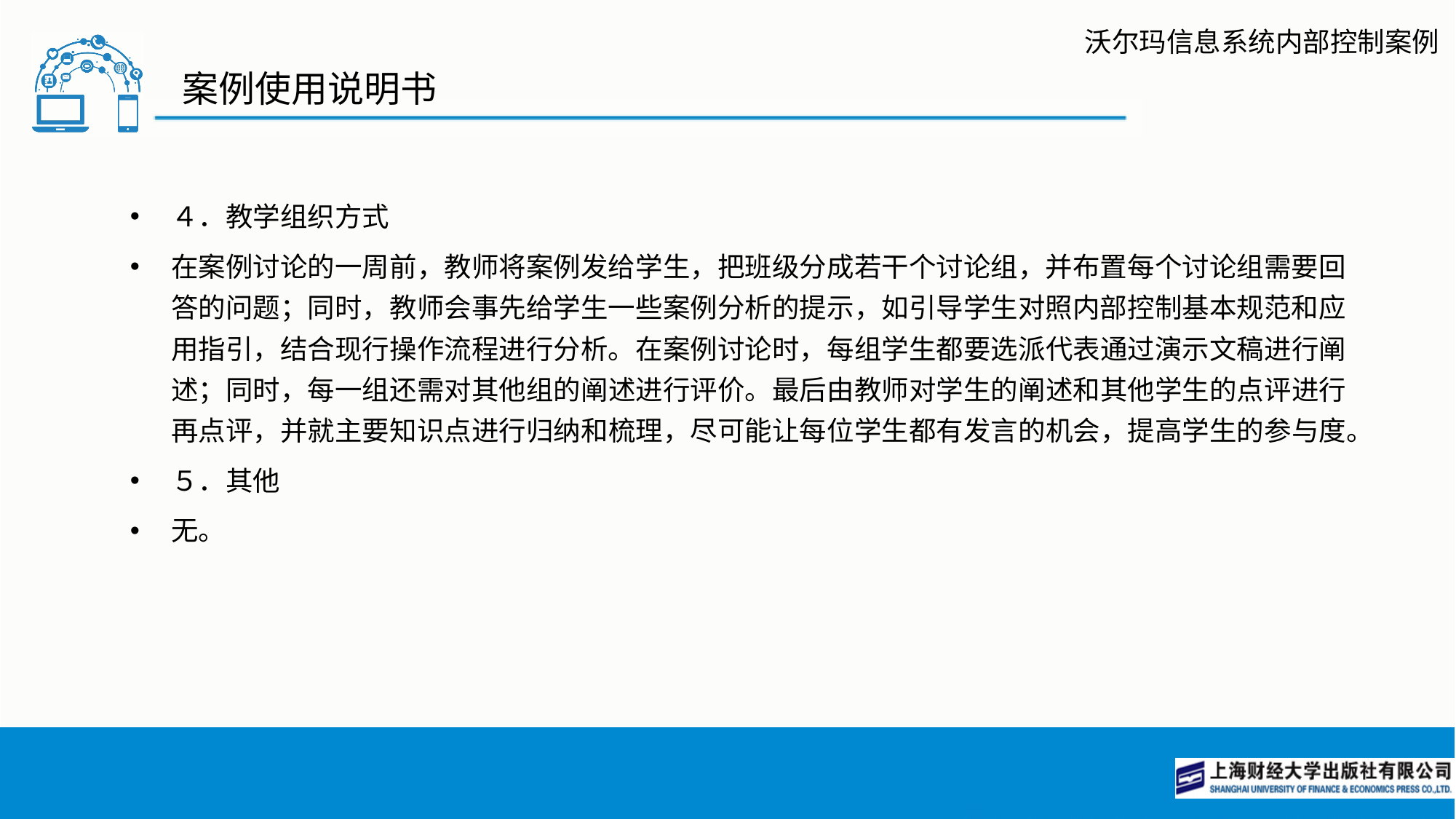

沃尔玛信息系统内部控制案例
# 案例使用说明书
４．教学组织方式
在案例讨论的一周前，教师将案例发给学生，把班级分成若干个讨论组，并布置每个讨论组需要回答的问题；同时，教师会事先给学生一些案例分析的提示，如引导学生对照内部控制基本规范和应用指引，结合现行操作流程进行分析。在案例讨论时，每组学生都要选派代表通过演示文稿进行阐述；同时，每一组还需对其他组的阐述进行评价。最后由教师对学生的阐述和其他学生的点评进行再点评，并就主要知识点进行归纳和梳理，尽可能让每位学生都有发言的机会，提高学生的参与度。
５．其他
无。